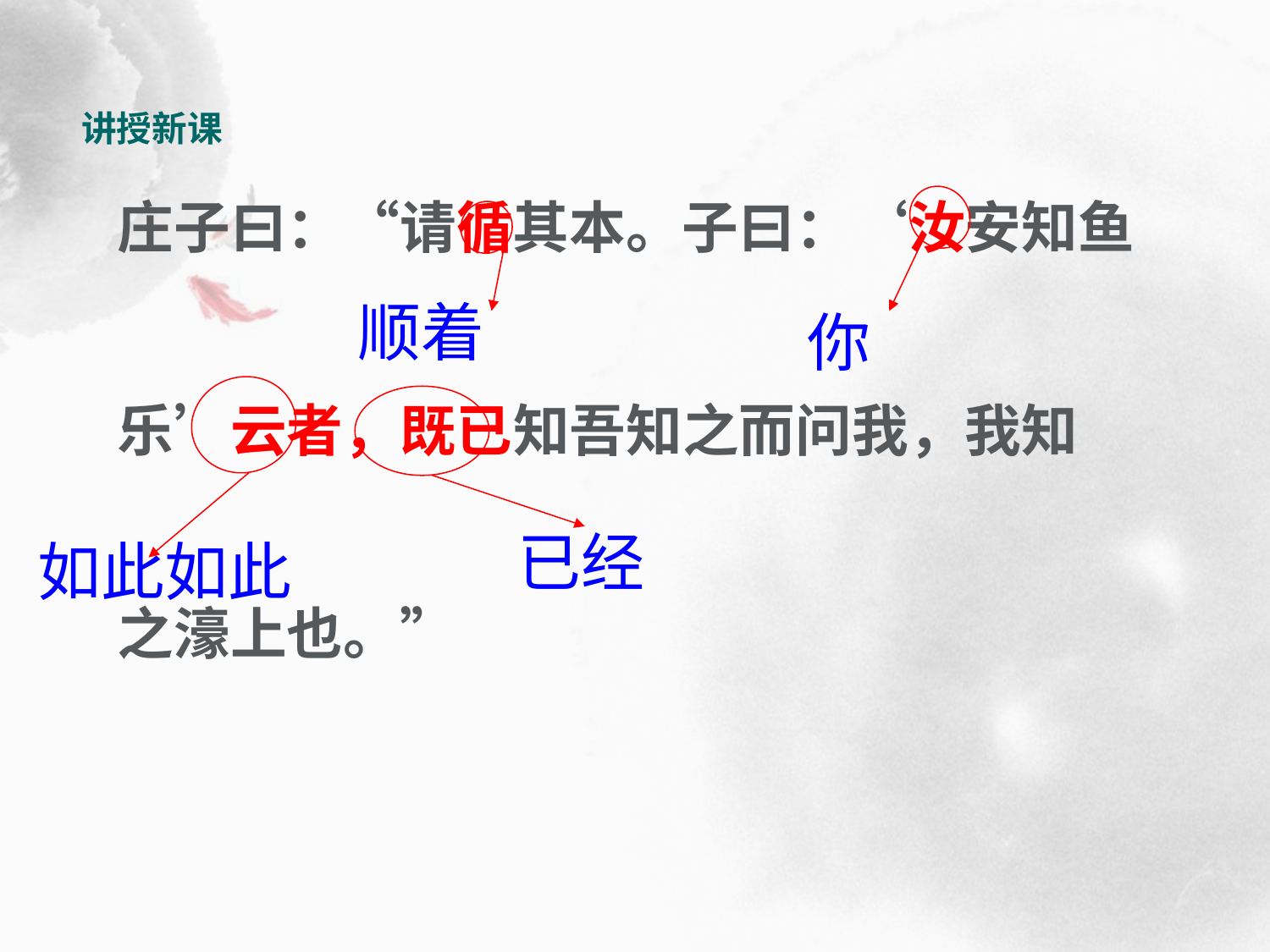

讲授新课
庄子曰：“请循其本。子曰：‘汝安知鱼

乐’云者，既已知吾知之而问我，我知

之濠上也。”

顺着
你

已经
如此如此